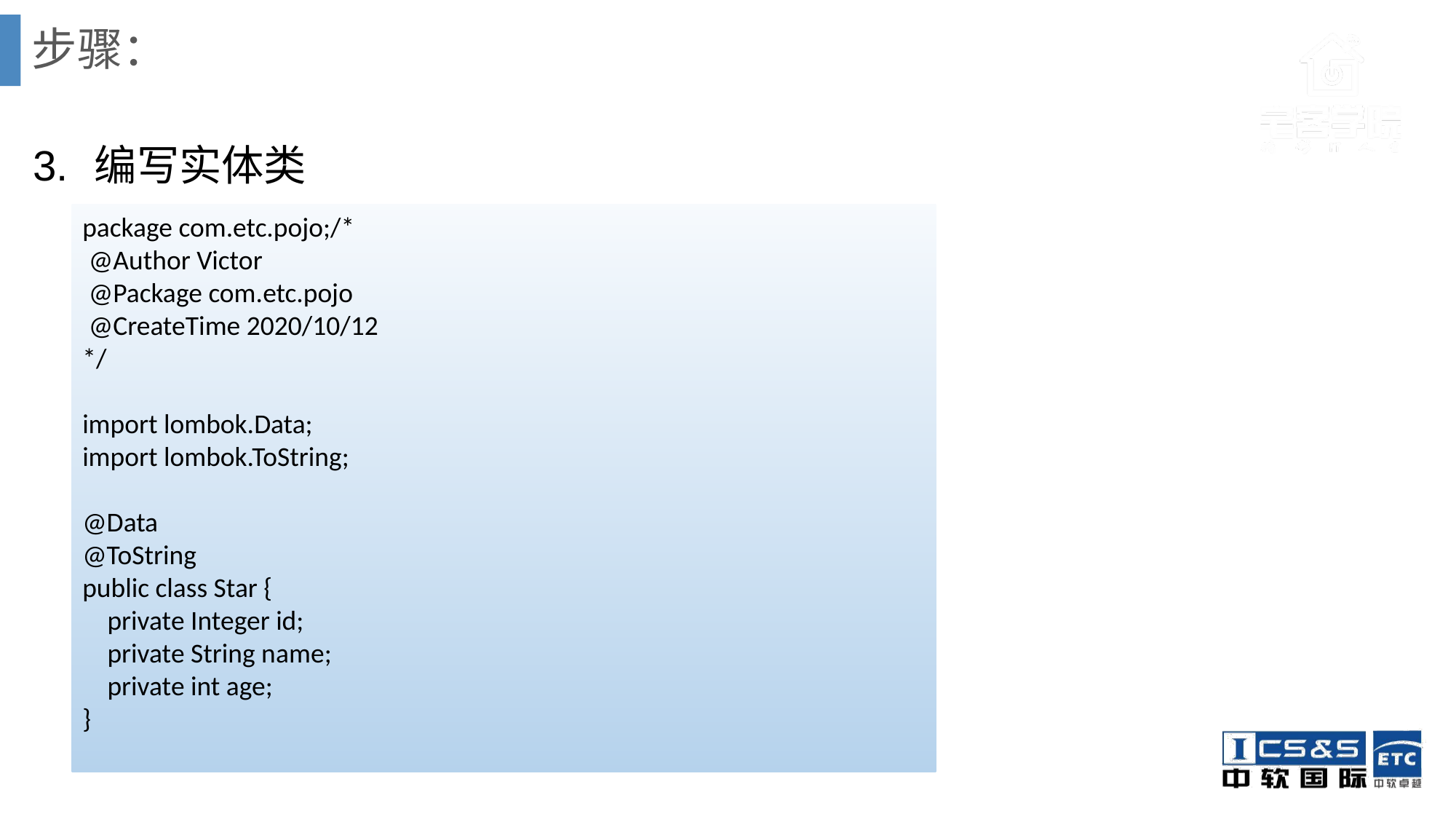

# 步骤：
编写实体类
package com.etc.pojo;/*
 @Author Victor
 @Package com.etc.pojo
 @CreateTime 2020/10/12
*/

import lombok.Data;
import lombok.ToString;

@Data
@ToString
public class Star {
    private Integer id;
    private String name;
    private int age;
}